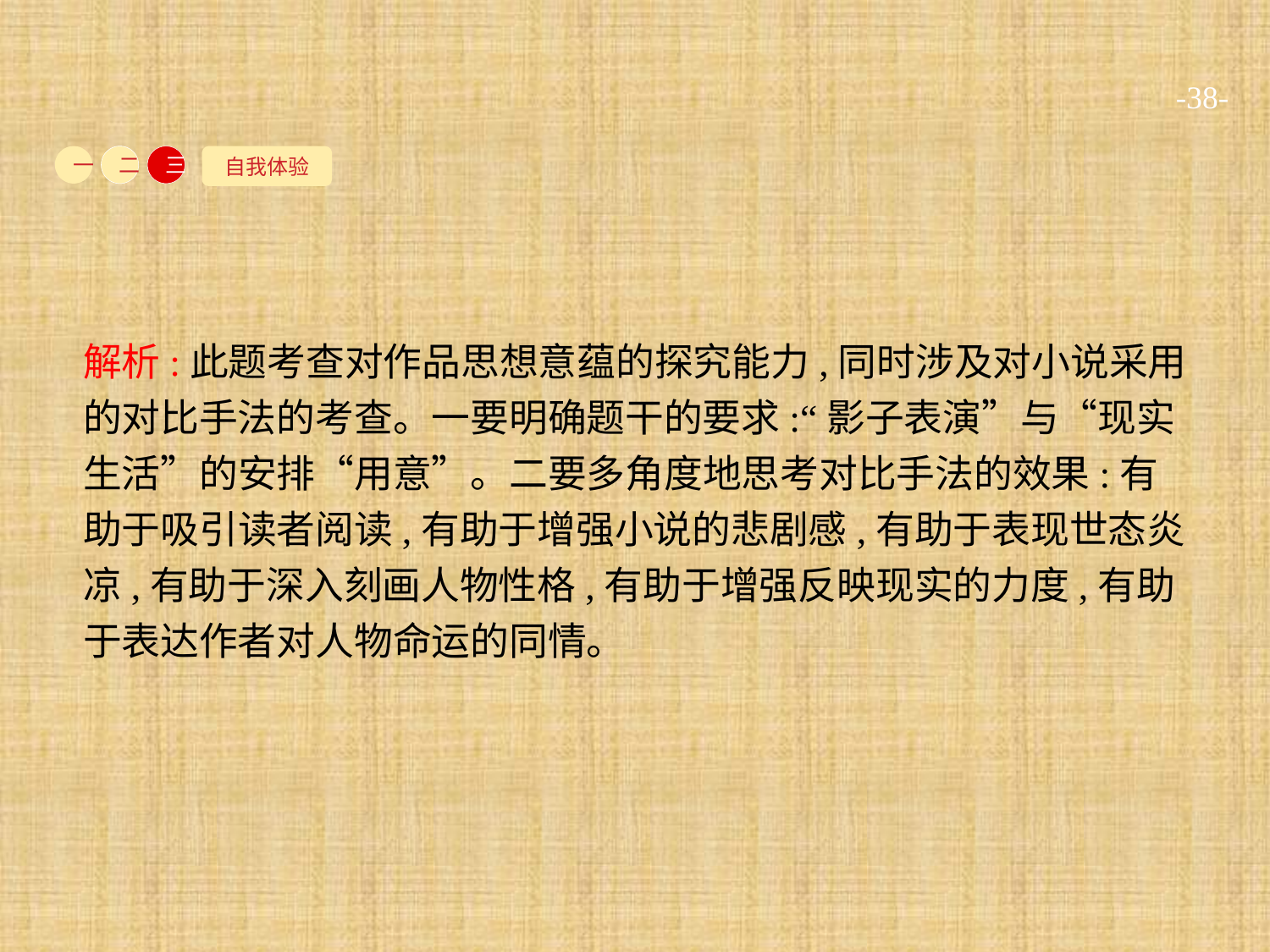

-38-
自我体验
一
二
三
解析:此题考查对作品思想意蕴的探究能力,同时涉及对小说采用的对比手法的考查。一要明确题干的要求:“影子表演”与“现实生活”的安排“用意”。二要多角度地思考对比手法的效果:有助于吸引读者阅读,有助于增强小说的悲剧感,有助于表现世态炎凉,有助于深入刻画人物性格,有助于增强反映现实的力度,有助于表达作者对人物命运的同情。